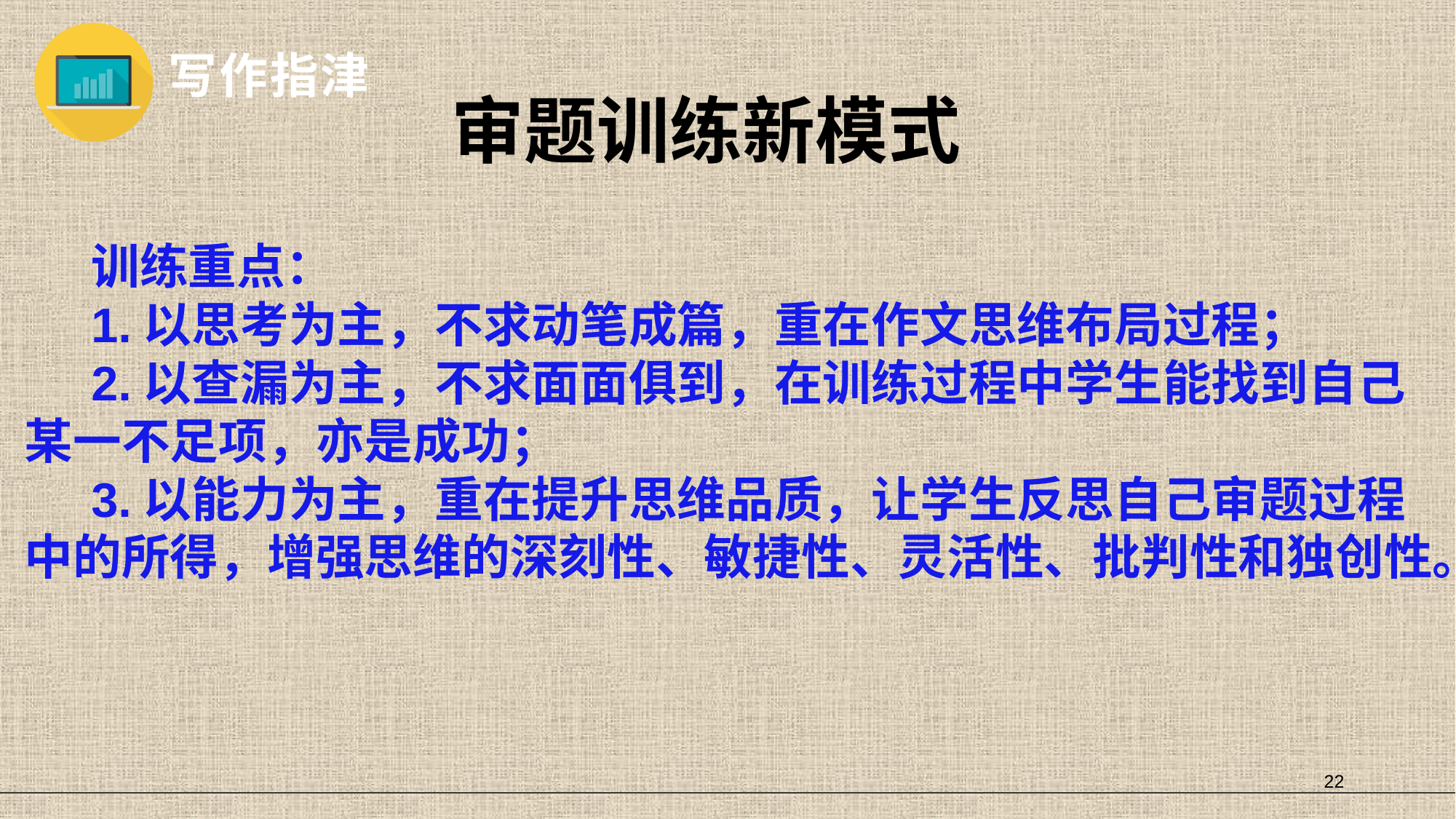

写作指津
审题训练新模式
训练重点：
1.以思考为主，不求动笔成篇，重在作文思维布局过程；
2.以查漏为主，不求面面俱到，在训练过程中学生能找到自己某一不足项，亦是成功；
3.以能力为主，重在提升思维品质，让学生反思自己审题过程中的所得，增强思维的深刻性、敏捷性、灵活性、批判性和独创性。
22